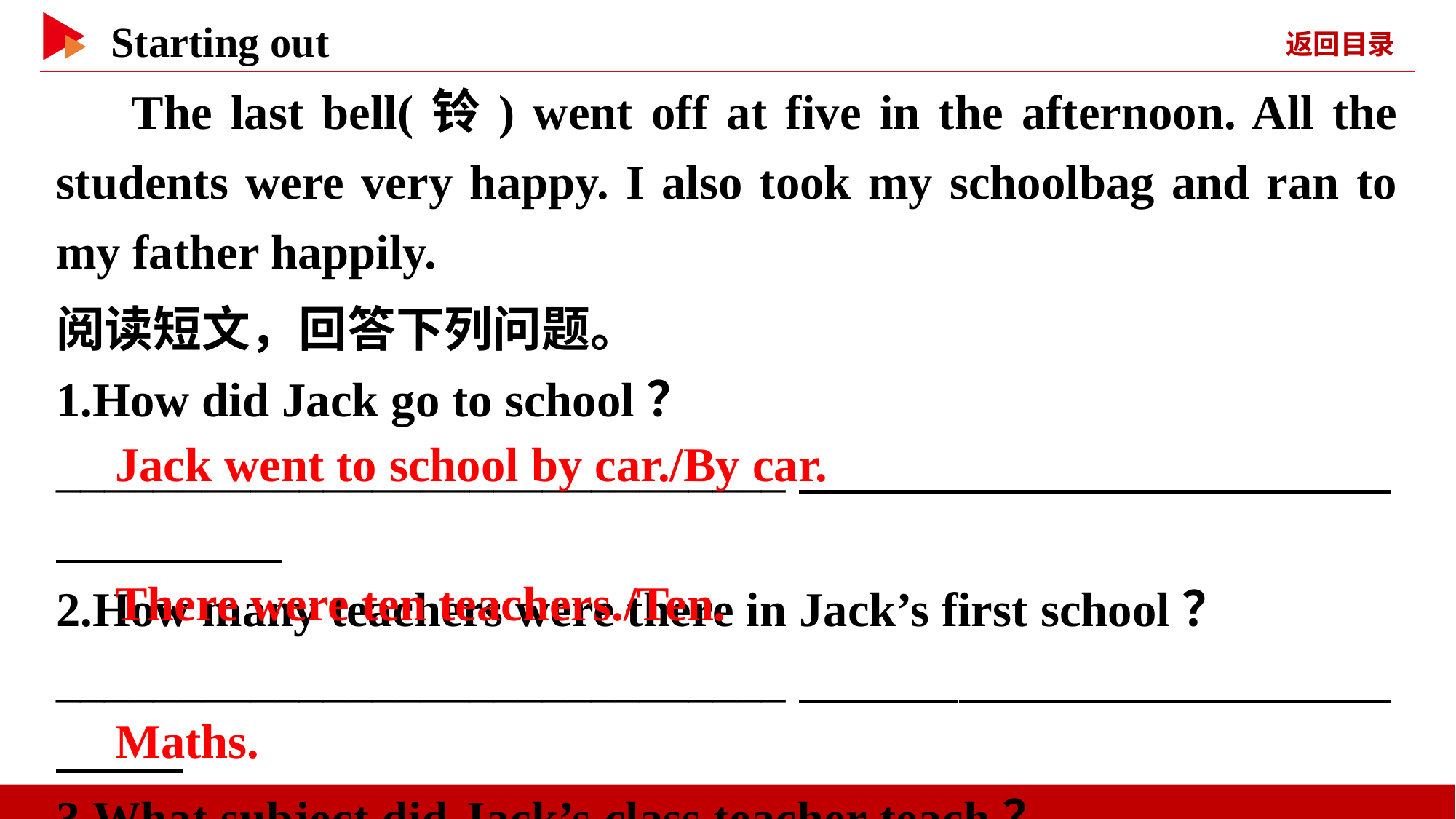

The last bell(铃) went off at five in the afternoon. All the students were very happy. I also took my schoolbag and ran to my father happily.
阅读短文，回答下列问题。
1.How did Jack go to school？
______________________________
2.How many teachers were there in Jack’s first school？
______________________________
3.What subject did Jack’s class teacher teach？
_______________
　Jack went to school by car./By car.
　There were ten teachers./Ten.
　Maths.